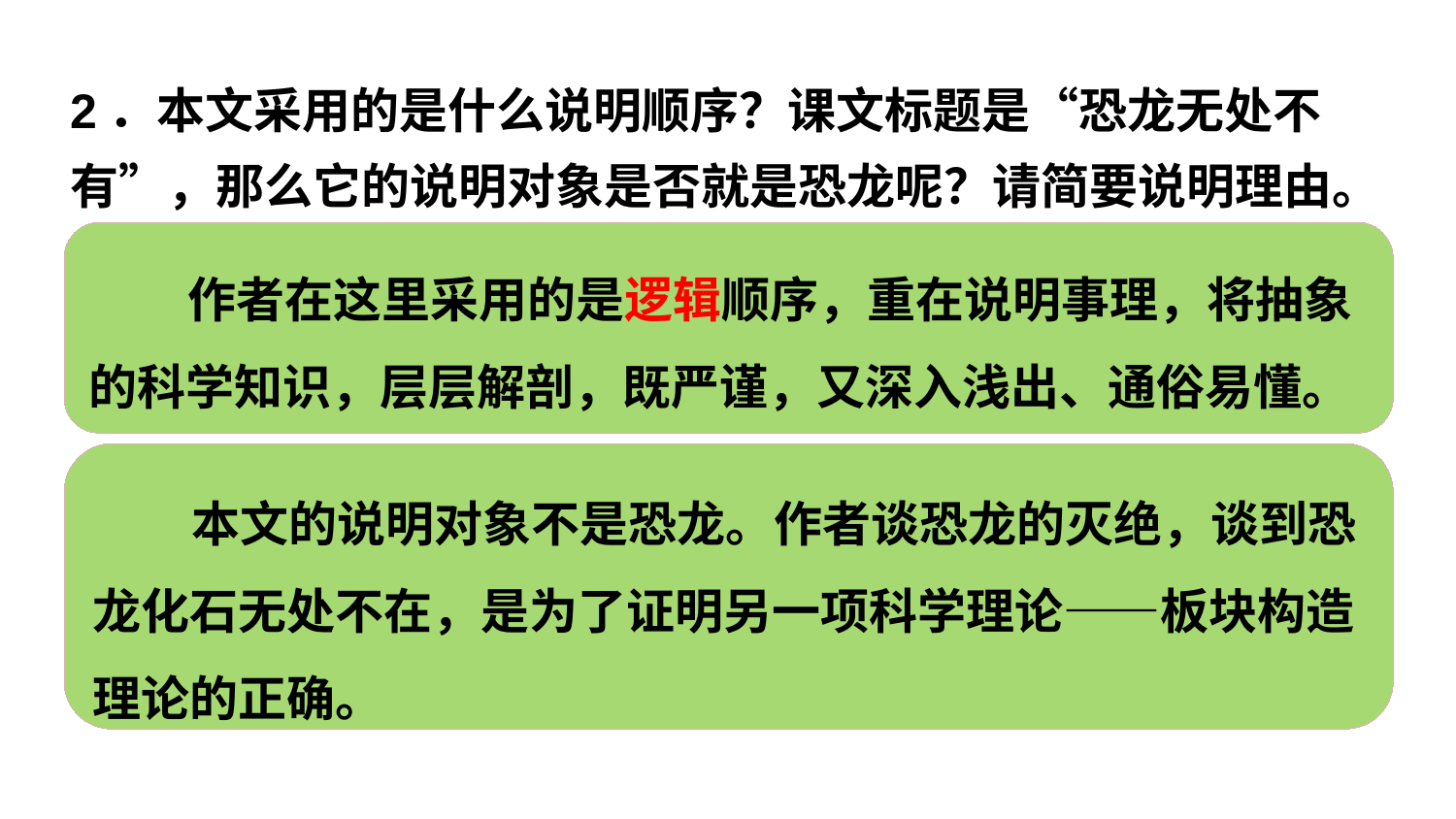

2．本文采用的是什么说明顺序？课文标题是“恐龙无处不有”，那么它的说明对象是否就是恐龙呢？请简要说明理由。
        作者在这里采用的是逻辑顺序，重在说明事理，将抽象的科学知识，层层解剖，既严谨，又深入浅出、通俗易懂。

        本文的说明对象不是恐龙。作者谈恐龙的灭绝，谈到恐龙化石无处不在，是为了证明另一项科学理论——板块构造理论的正确。